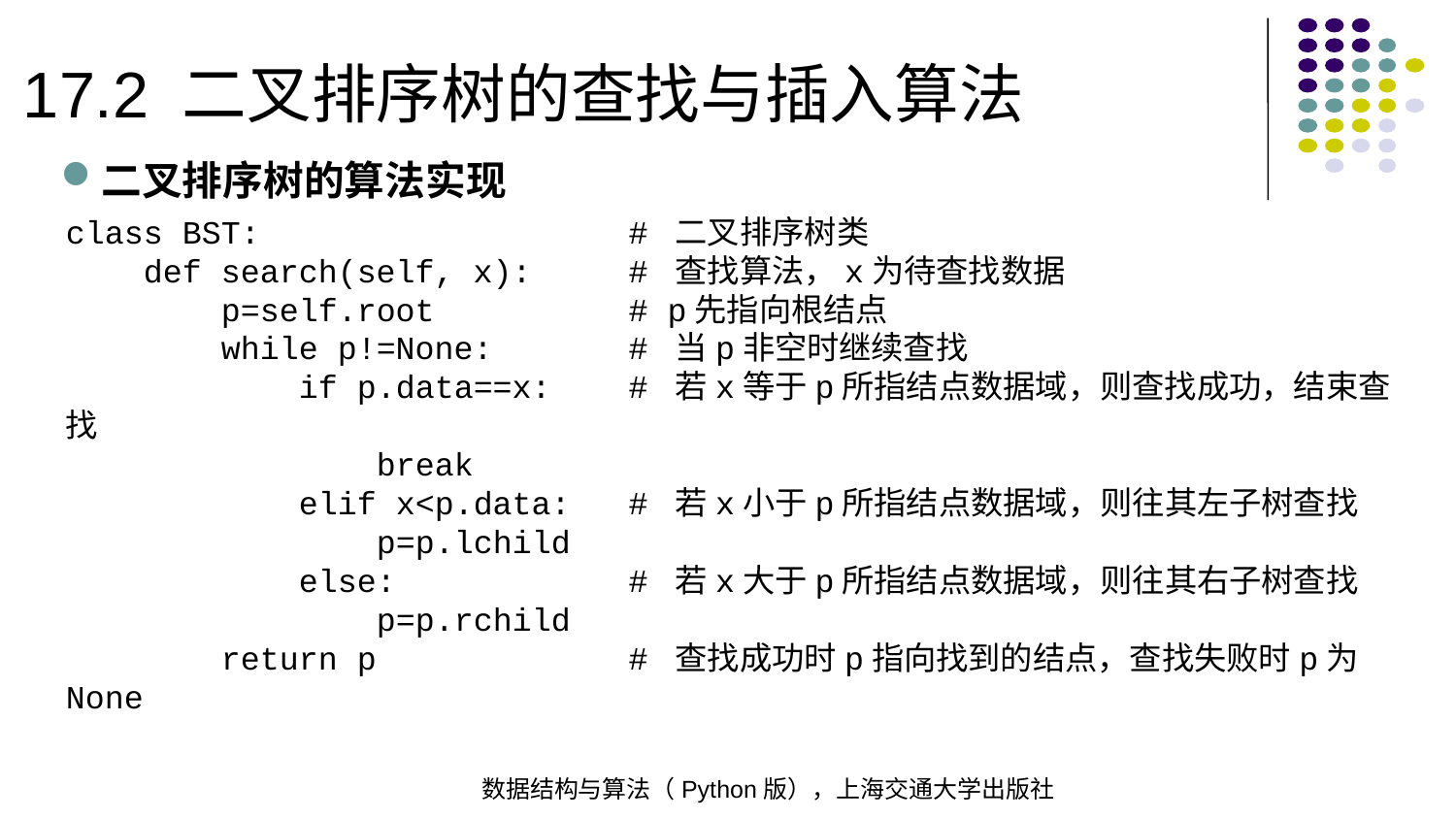

17.2 二叉排序树的查找与插入算法
二叉排序树的算法实现
class BST:                   # 二叉排序树类
    def search(self, x):     # 查找算法，x为待查找数据
        p=self.root          # p先指向根结点
        while p!=None:       # 当p非空时继续查找
            if p.data==x:    # 若x等于p所指结点数据域，则查找成功，结束查找
                break
            elif x<p.data:   # 若x小于p所指结点数据域，则往其左子树查找
                p=p.lchild
            else:            # 若x大于p所指结点数据域，则往其右子树查找
                p=p.rchild
        return p             # 查找成功时p指向找到的结点，查找失败时p为None